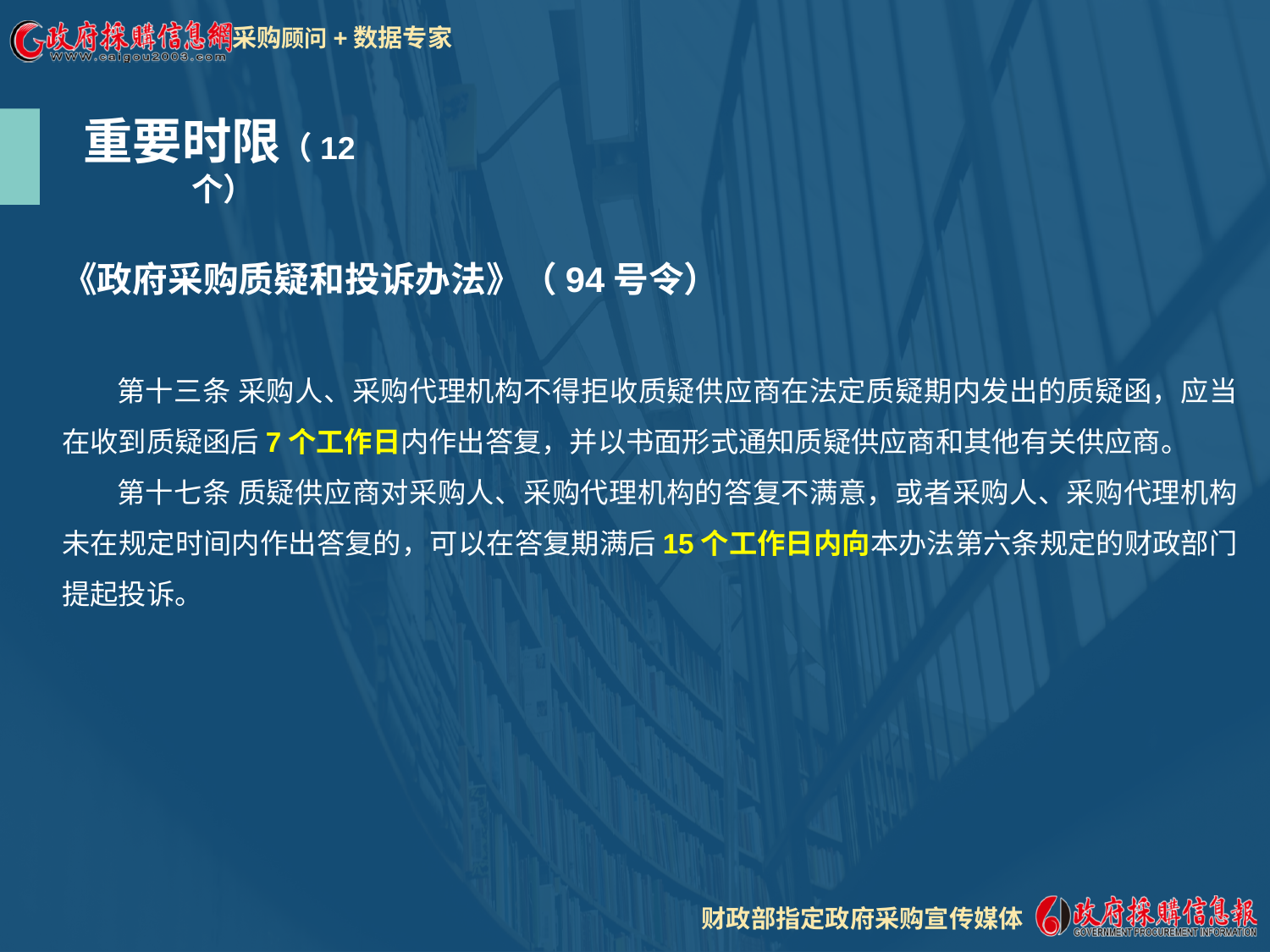

重要时限（12个）
《政府采购质疑和投诉办法》（94号令）

       第十三条 采购人、采购代理机构不得拒收质疑供应商在法定质疑期内发出的质疑函，应当在收到质疑函后7个工作日内作出答复，并以书面形式通知质疑供应商和其他有关供应商。
       第十七条 质疑供应商对采购人、采购代理机构的答复不满意，或者采购人、采购代理机构未在规定时间内作出答复的，可以在答复期满后15个工作日内向本办法第六条规定的财政部门提起投诉。